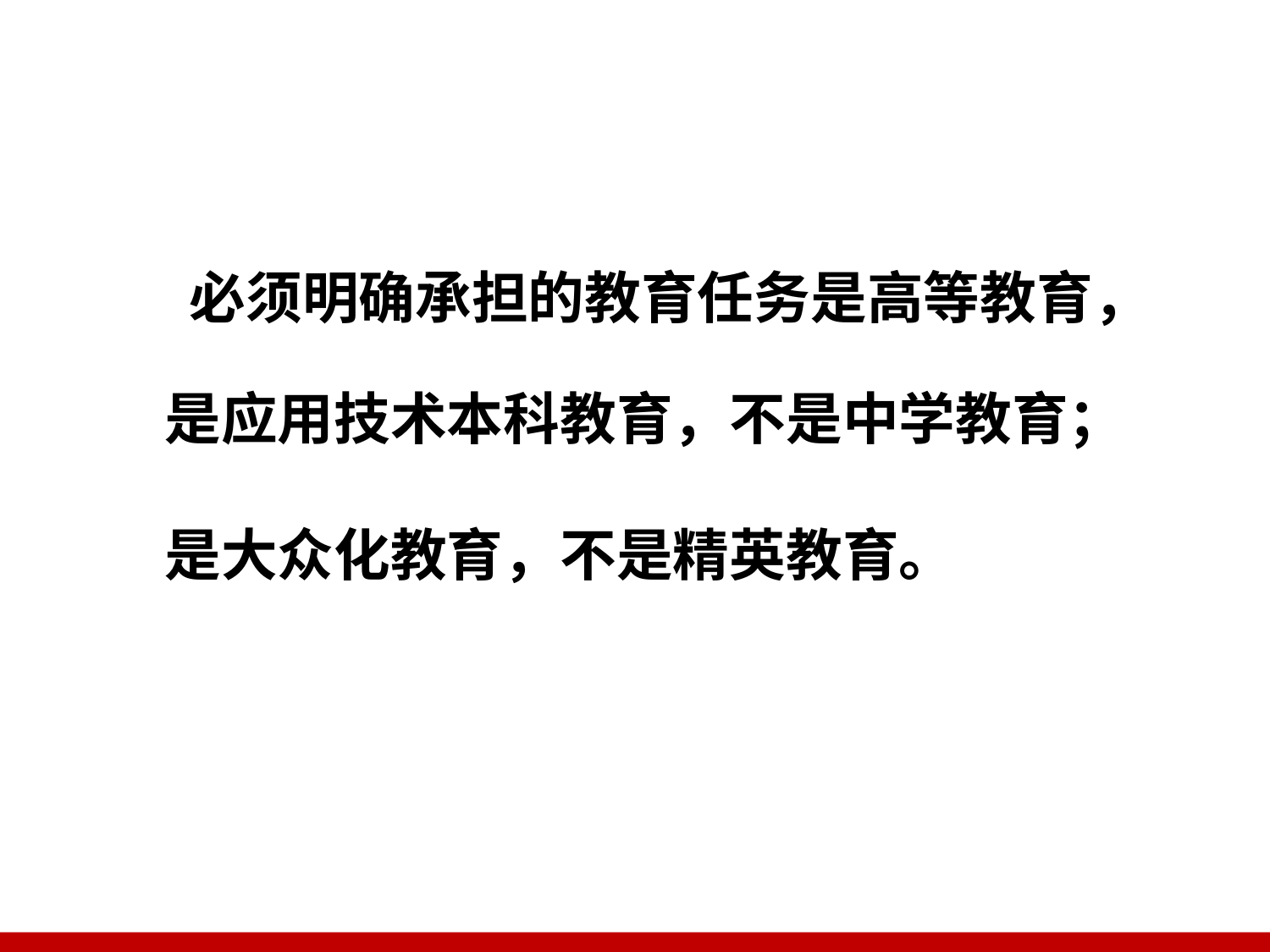

#
         必须明确承担的教育任务是高等教育，是应用技术本科教育，不是中学教育；是大众化教育，不是精英教育。